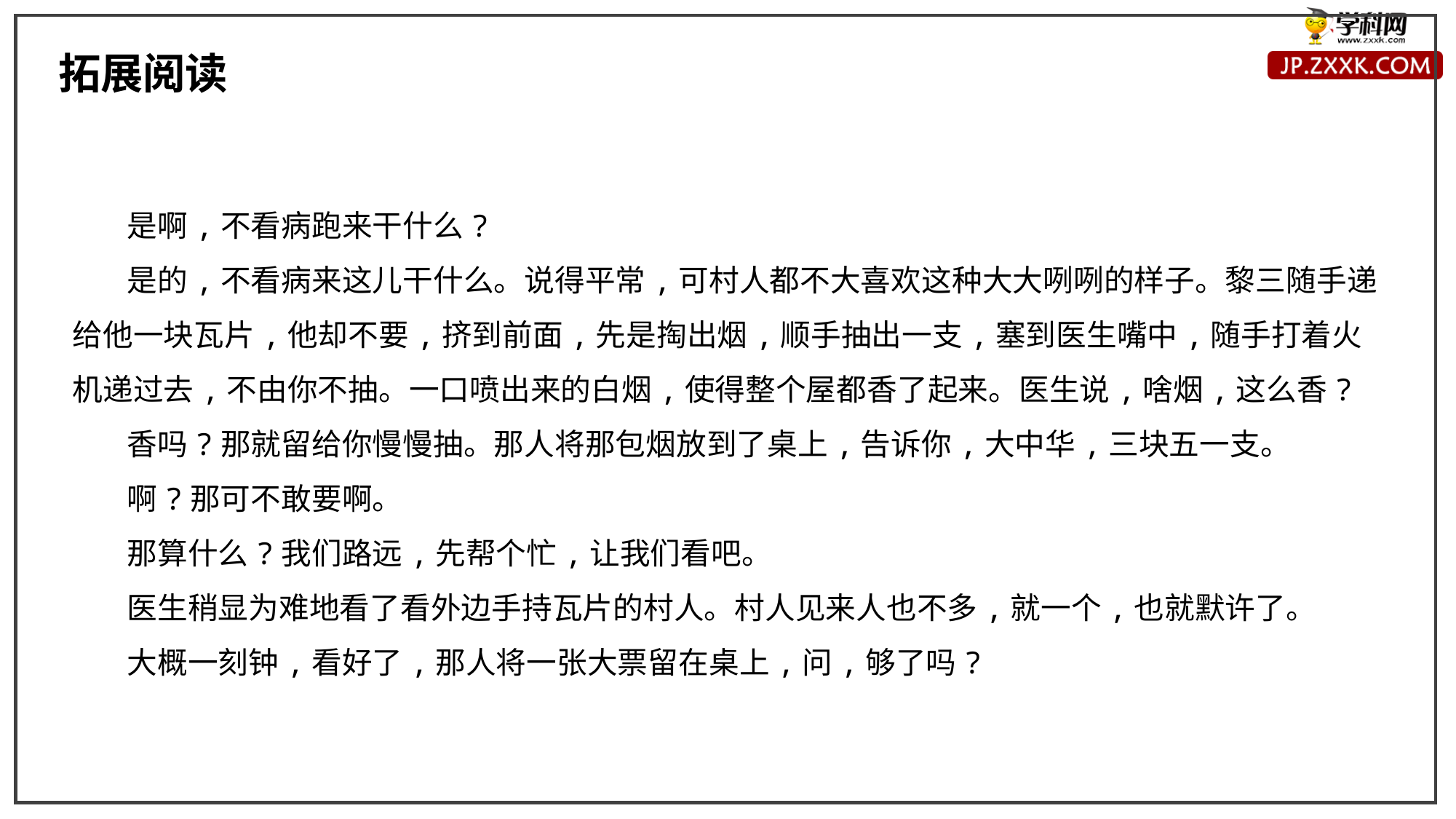

拓展阅读
是啊,不看病跑来干什么?
是的,不看病来这儿干什么。说得平常,可村人都不大喜欢这种大大咧咧的样子。黎三随手递给他一块瓦片,他却不要,挤到前面,先是掏出烟,顺手抽出一支,塞到医生嘴中,随手打着火机递过去,不由你不抽。一口喷出来的白烟,使得整个屋都香了起来。医生说,啥烟,这么香?
香吗?那就留给你慢慢抽。那人将那包烟放到了桌上,告诉你,大中华,三块五一支。
啊?那可不敢要啊。
那算什么?我们路远,先帮个忙,让我们看吧。
医生稍显为难地看了看外边手持瓦片的村人。村人见来人也不多,就一个,也就默许了。
大概一刻钟,看好了,那人将一张大票留在桌上,问,够了吗?